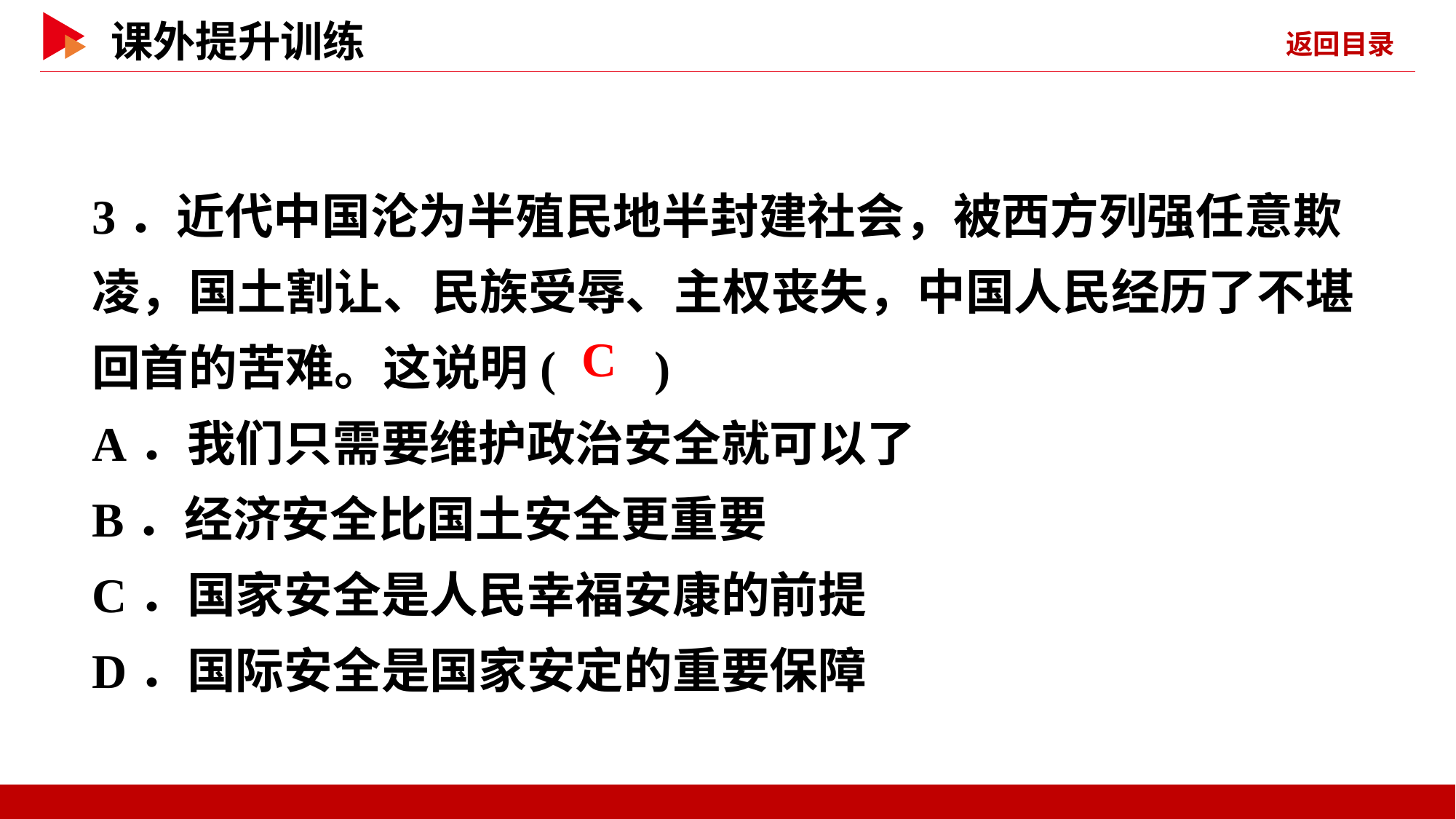

3．近代中国沦为半殖民地半封建社会，被西方列强任意欺凌，国土割让、民族受辱、主权丧失，中国人民经历了不堪回首的苦难。这说明(        )
A．我们只需要维护政治安全就可以了
B．经济安全比国土安全更重要
C．国家安全是人民幸福安康的前提
D．国际安全是国家安定的重要保障
   C